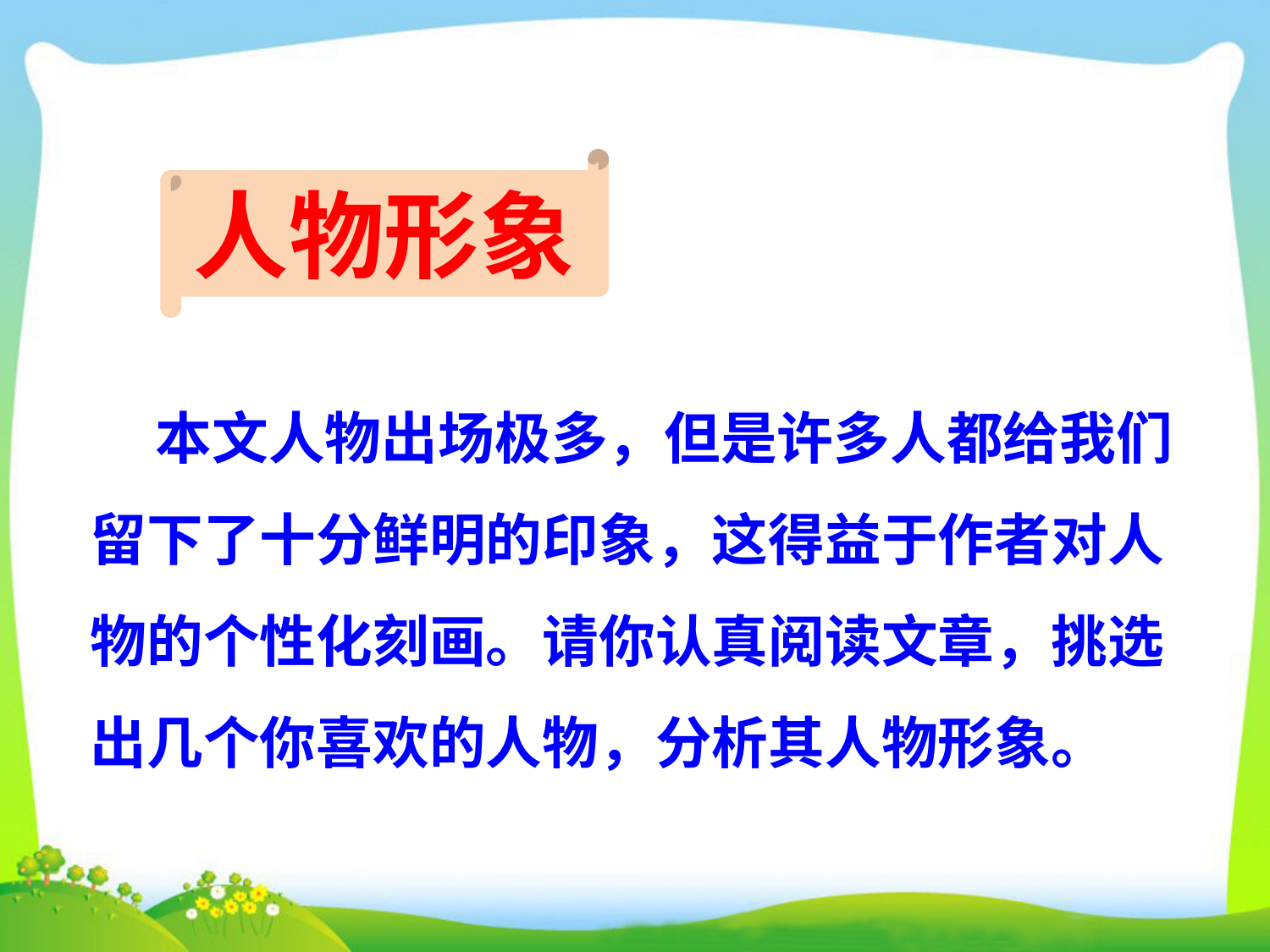

人物形象
    本文人物出场极多，但是许多人都给我们留下了十分鲜明的印象，这得益于作者对人物的个性化刻画。请你认真阅读文章，挑选出几个你喜欢的人物，分析其人物形象。